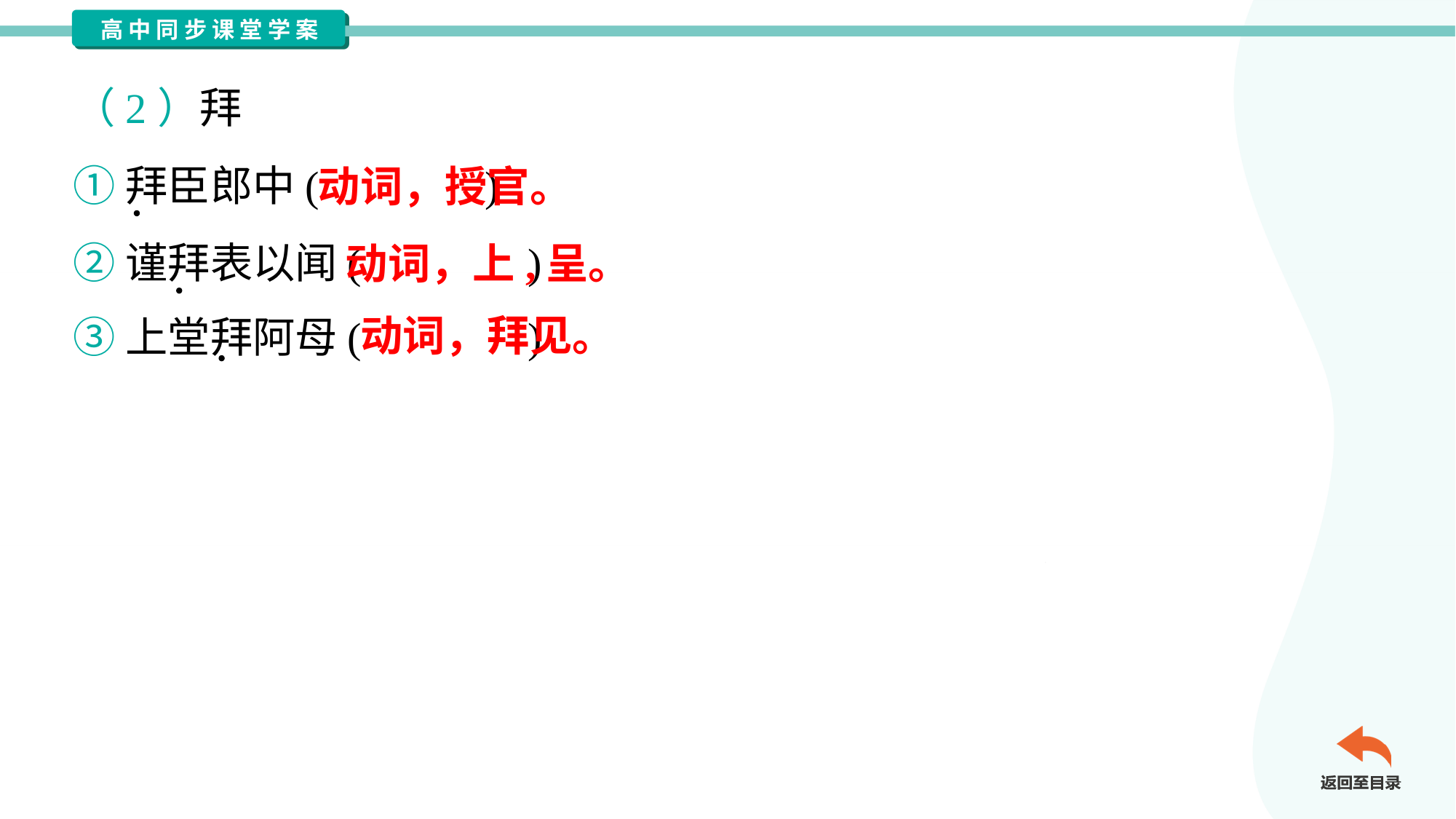

（2）拜
①拜臣郎中(              )
②谨拜表以闻(              )
③上堂拜阿母(              )
动词，授官。
动词，上,呈。

动词，拜见。